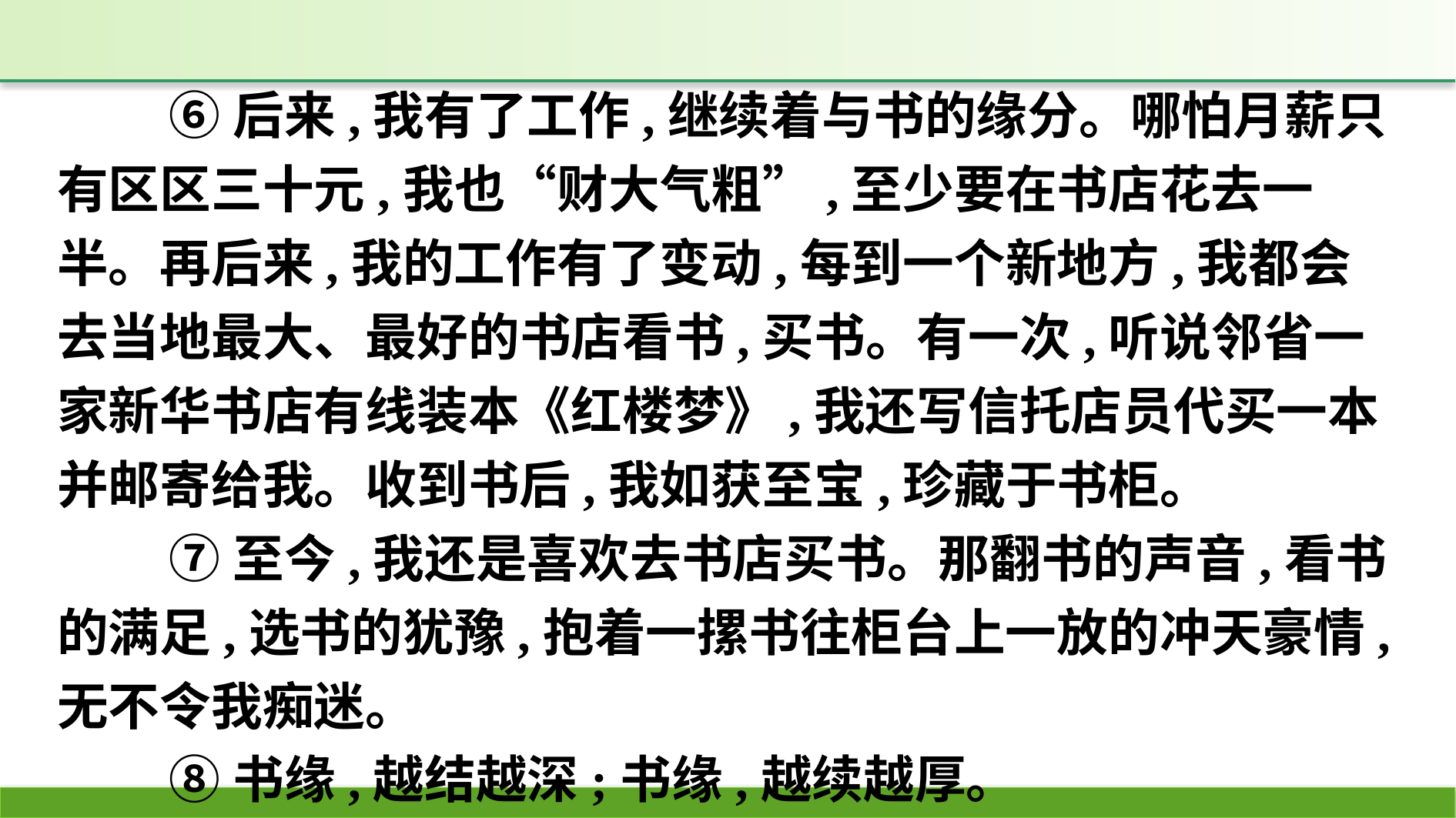

⑥后来,我有了工作,继续着与书的缘分。哪怕月薪只有区区三十元,我也“财大气粗”,至少要在书店花去一半。再后来,我的工作有了变动,每到一个新地方,我都会去当地最大、最好的书店看书,买书。有一次,听说邻省一家新华书店有线装本《红楼梦》,我还写信托店员代买一本并邮寄给我。收到书后,我如获至宝,珍藏于书柜。
⑦至今,我还是喜欢去书店买书。那翻书的声音,看书的满足,选书的犹豫,抱着一摞书往柜台上一放的冲天豪情,无不令我痴迷。
⑧书缘,越结越深;书缘,越续越厚。